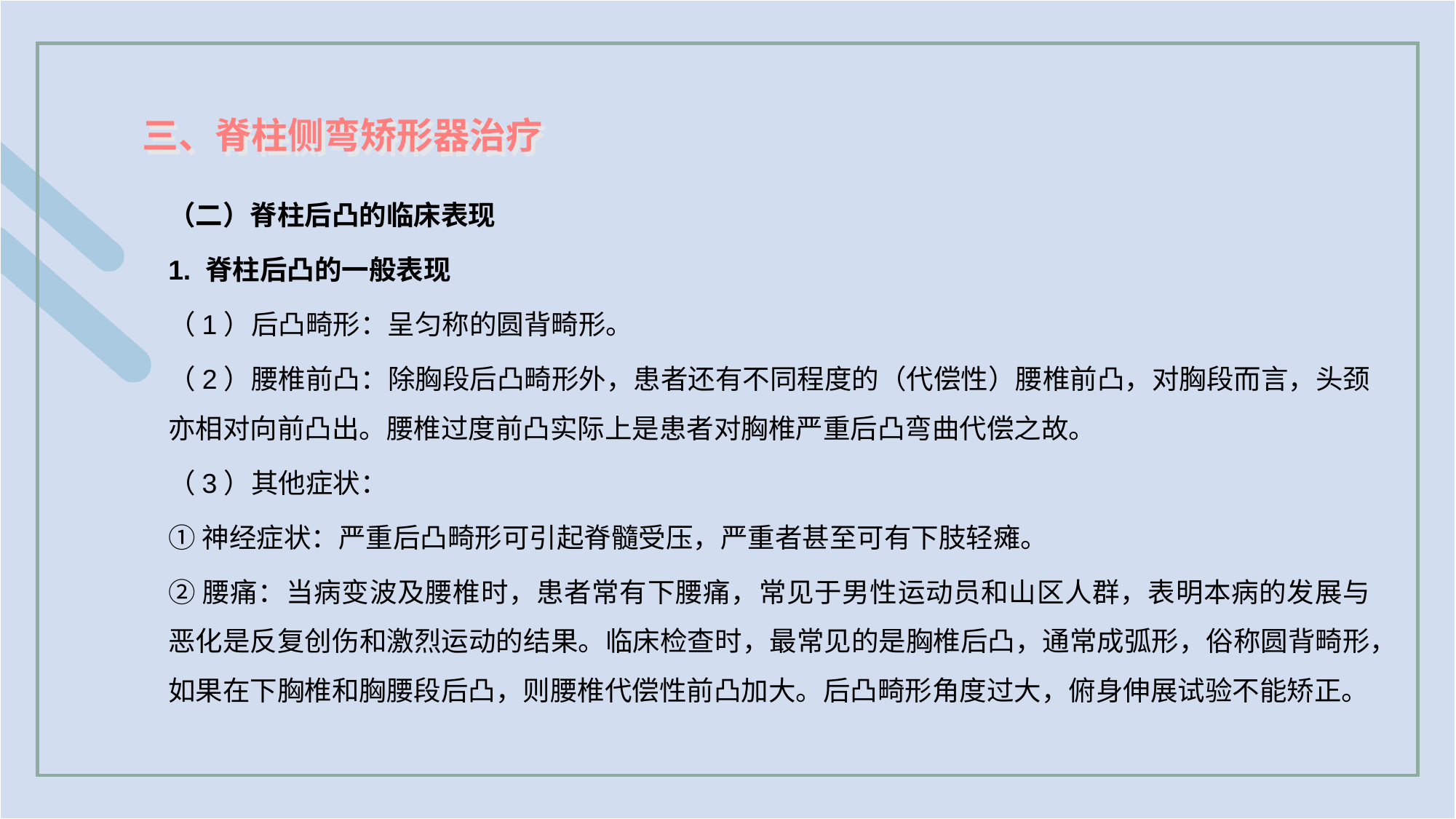

三、脊柱侧弯矫形器治疗
（二）脊柱后凸的临床表现
1. 脊柱后凸的一般表现
（1）后凸畸形：呈匀称的圆背畸形。
（2）腰椎前凸：除胸段后凸畸形外，患者还有不同程度的（代偿性）腰椎前凸，对胸段而言，头颈亦相对向前凸出。腰椎过度前凸实际上是患者对胸椎严重后凸弯曲代偿之故。
（3）其他症状：
①神经症状：严重后凸畸形可引起脊髓受压，严重者甚至可有下肢轻瘫。
②腰痛：当病变波及腰椎时，患者常有下腰痛，常见于男性运动员和山区人群，表明本病的发展与恶化是反复创伤和激烈运动的结果。临床检查时，最常见的是胸椎后凸，通常成弧形，俗称圆背畸形，如果在下胸椎和胸腰段后凸，则腰椎代偿性前凸加大。后凸畸形角度过大，俯身伸展试验不能矫正。